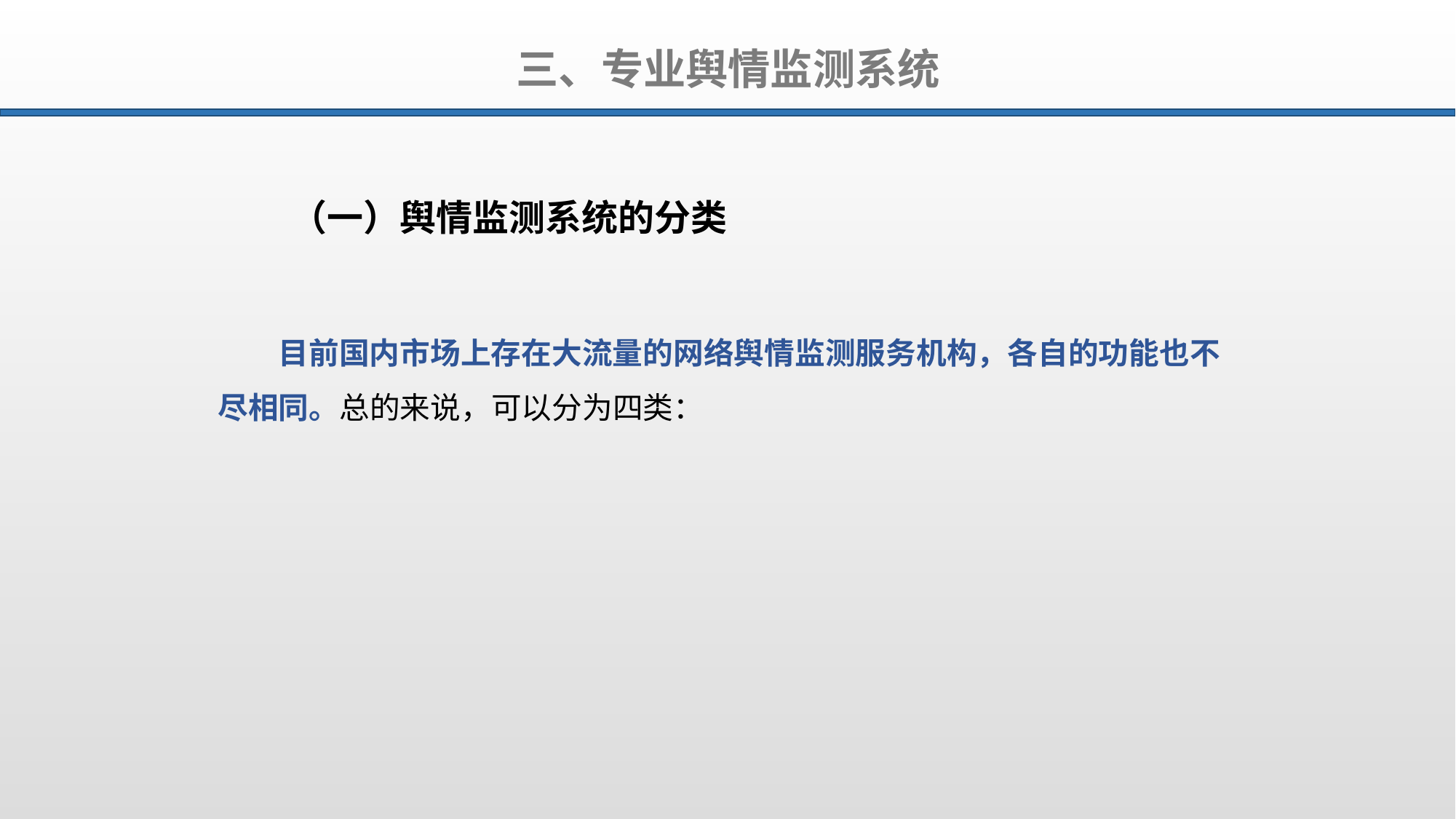

三、专业舆情监测系统

（一）舆情监测系统的分类
目前国内市场上存在大流量的网络舆情监测服务机构，各自的功能也不尽相同。总的来说，可以分为四类：